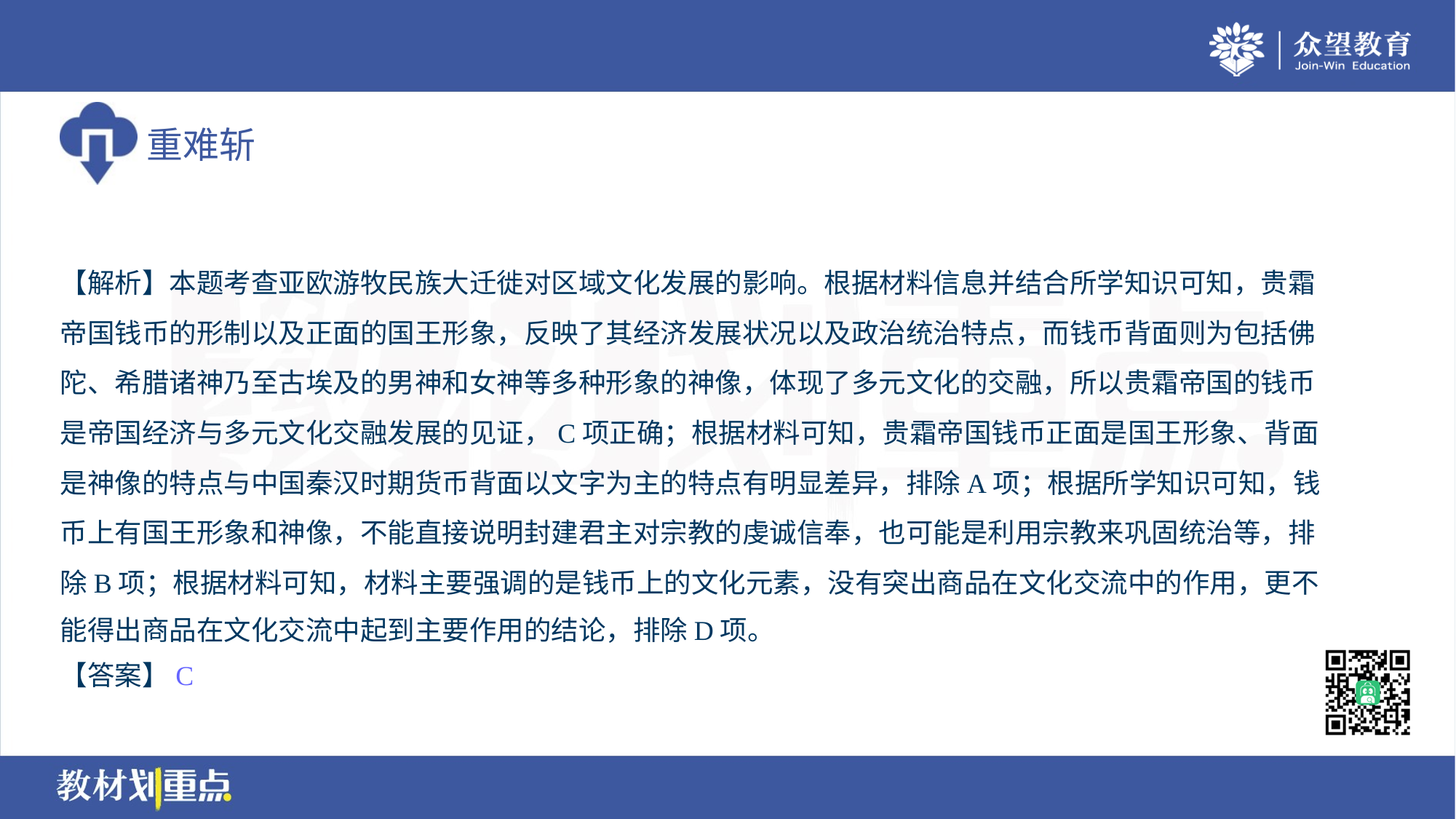

【解析】本题考查亚欧游牧民族大迁徙对区域文化发展的影响。根据材料信息并结合所学知识可知，贵霜
帝国钱币的形制以及正面的国王形象，反映了其经济发展状况以及政治统治特点，而钱币背面则为包括佛
陀、希腊诸神乃至古埃及的男神和女神等多种形象的神像，体现了多元文化的交融，所以贵霜帝国的钱币
是帝国经济与多元文化交融发展的见证，C项正确；根据材料可知，贵霜帝国钱币正面是国王形象、背面
是神像的特点与中国秦汉时期货币背面以文字为主的特点有明显差异，排除A项；根据所学知识可知，钱
币上有国王形象和神像，不能直接说明封建君主对宗教的虔诚信奉，也可能是利用宗教来巩固统治等，排
除B项；根据材料可知，材料主要强调的是钱币上的文化元素，没有突出商品在文化交流中的作用，更不
能得出商品在文化交流中起到主要作用的结论，排除D项。
【答案】C